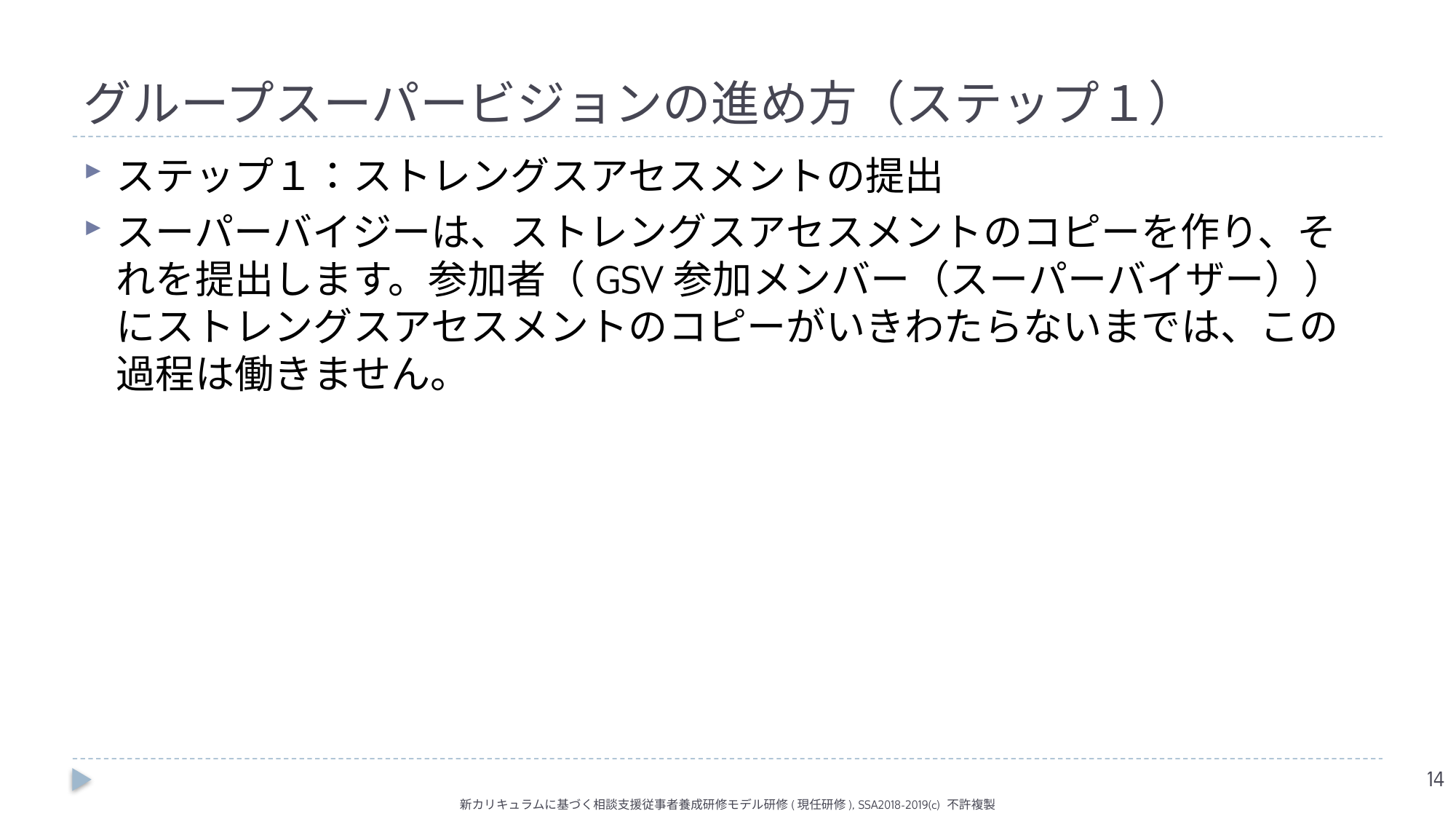

# グループスーパービジョンの進め方（ステップ１）
ステップ１：ストレングスアセスメントの提出
スーパーバイジーは、ストレングスアセスメントのコピーを作り、それを提出します。参加者（GSV参加メンバー（スーパーバイザー））にストレングスアセスメントのコピーがいきわたらないまでは、この過程は働きません。

14
新カリキュラムに基づく相談支援従事者養成研修モデル研修(現任研修), SSA2018-2019(c) 不許複製